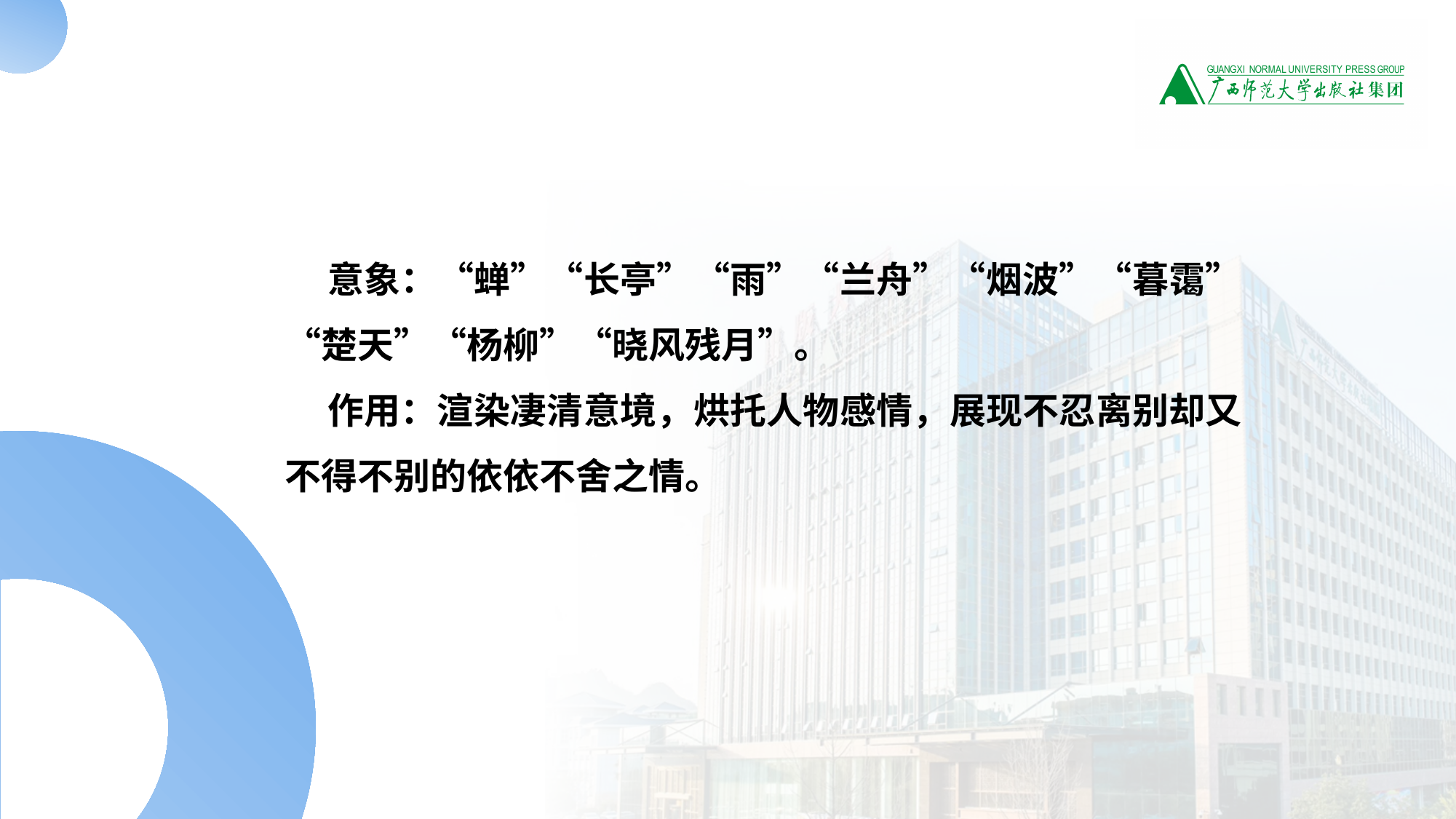

意象：“蝉”“长亭”“雨”“兰舟”“烟波”“暮霭”“楚天”“杨柳”“晓风残月”。
    作用：渲染凄清意境，烘托人物感情，展现不忍离别却又不得不别的依依不舍之情。